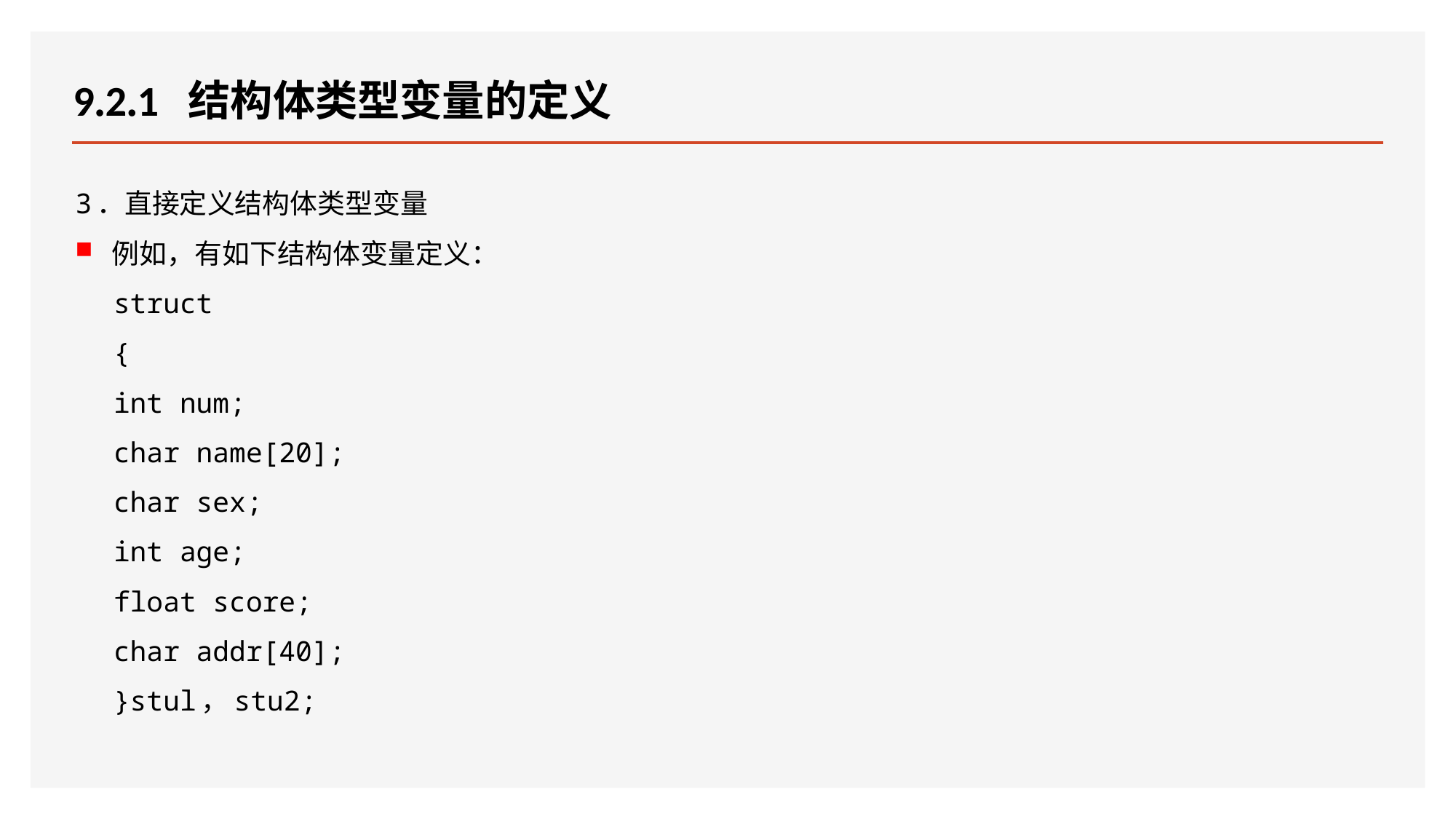

# 9.2.1  结构体类型变量的定义
3．直接定义结构体类型变量
例如，有如下结构体变量定义：
struct
{
int num;
char name[20];
char sex;
int age;
float score;
char addr[40];
}stul，stu2;